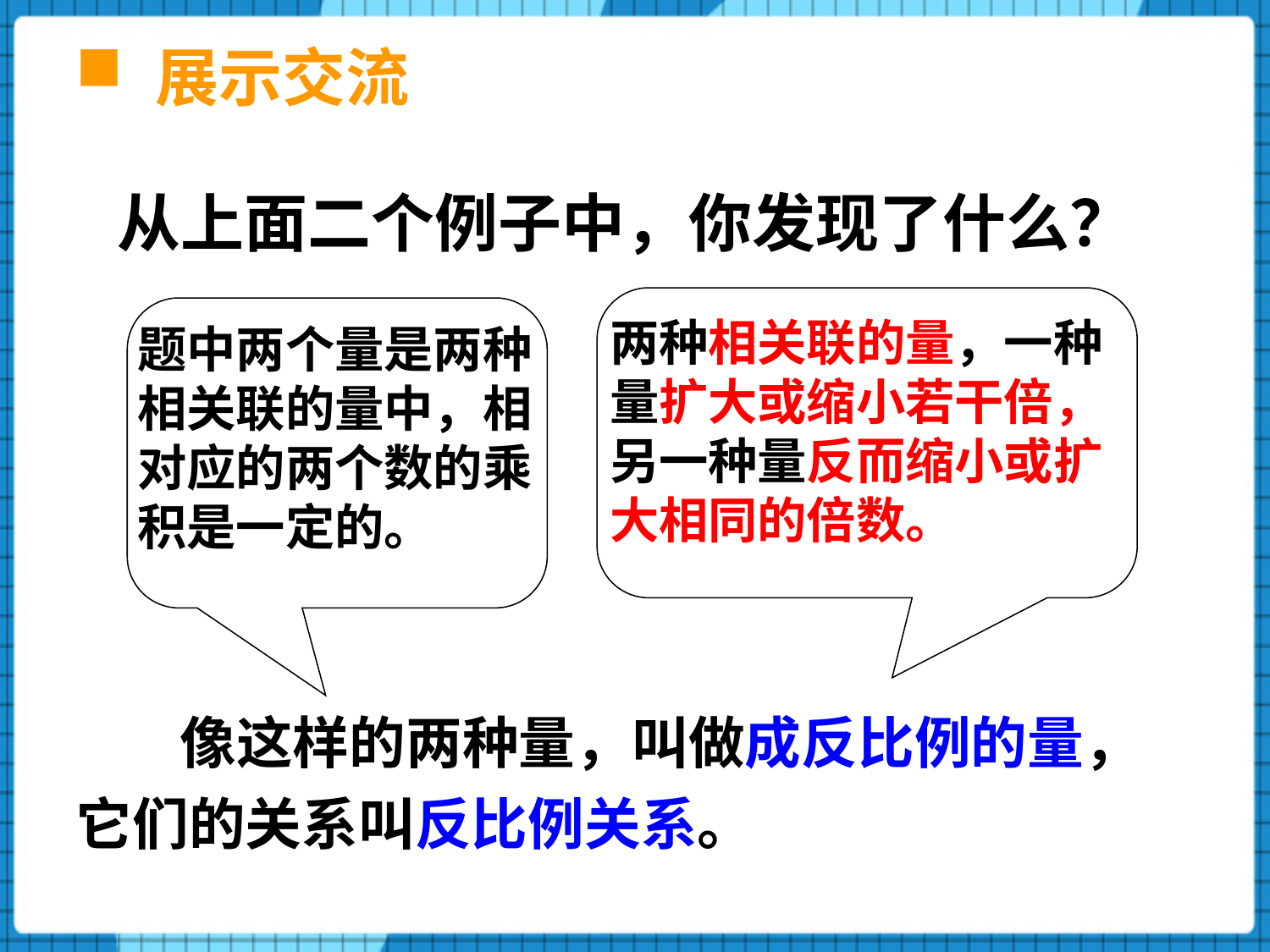

展示交流

从上面二个例子中，你发现了什么？

两种相关联的量，一种量扩大或缩小若干倍，另一种量反而缩小或扩大相同的倍数。
题中两个量是两种相关联的量中，相对应的两个数的乘积是一定的。

       像这样的两种量，叫做成反比例的量，它们的关系叫反比例关系。